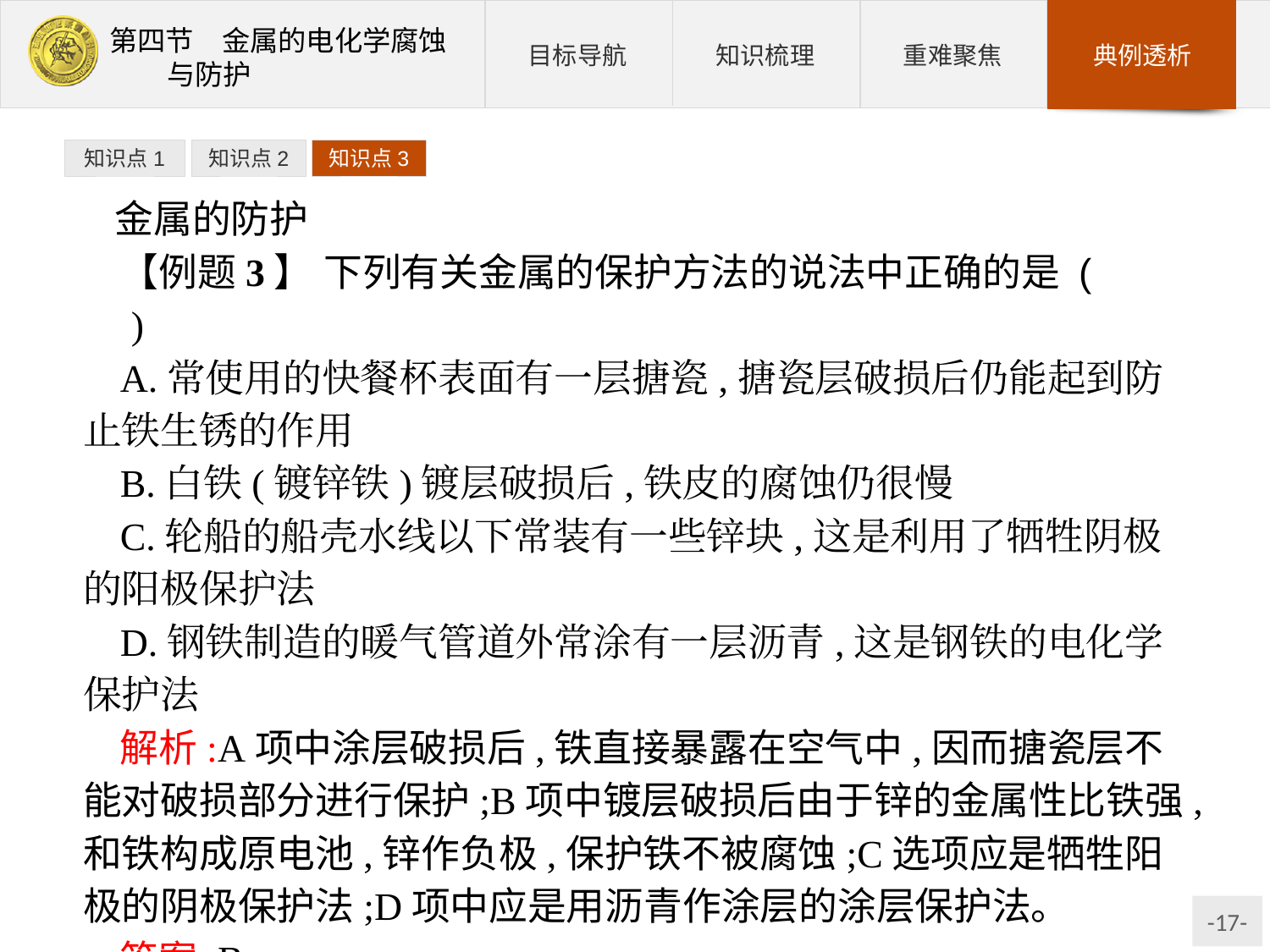

知识点1
知识点2
知识点3
金属的防护
【例题3】 下列有关金属的保护方法的说法中正确的是 (　　)
A.常使用的快餐杯表面有一层搪瓷,搪瓷层破损后仍能起到防止铁生锈的作用
B.白铁(镀锌铁)镀层破损后,铁皮的腐蚀仍很慢
C.轮船的船壳水线以下常装有一些锌块,这是利用了牺牲阴极的阳极保护法
D.钢铁制造的暖气管道外常涂有一层沥青,这是钢铁的电化学保护法
解析:A项中涂层破损后,铁直接暴露在空气中,因而搪瓷层不能对破损部分进行保护;B项中镀层破损后由于锌的金属性比铁强,和铁构成原电池,锌作负极,保护铁不被腐蚀;C选项应是牺牲阳极的阴极保护法;D项中应是用沥青作涂层的涂层保护法。
答案:B